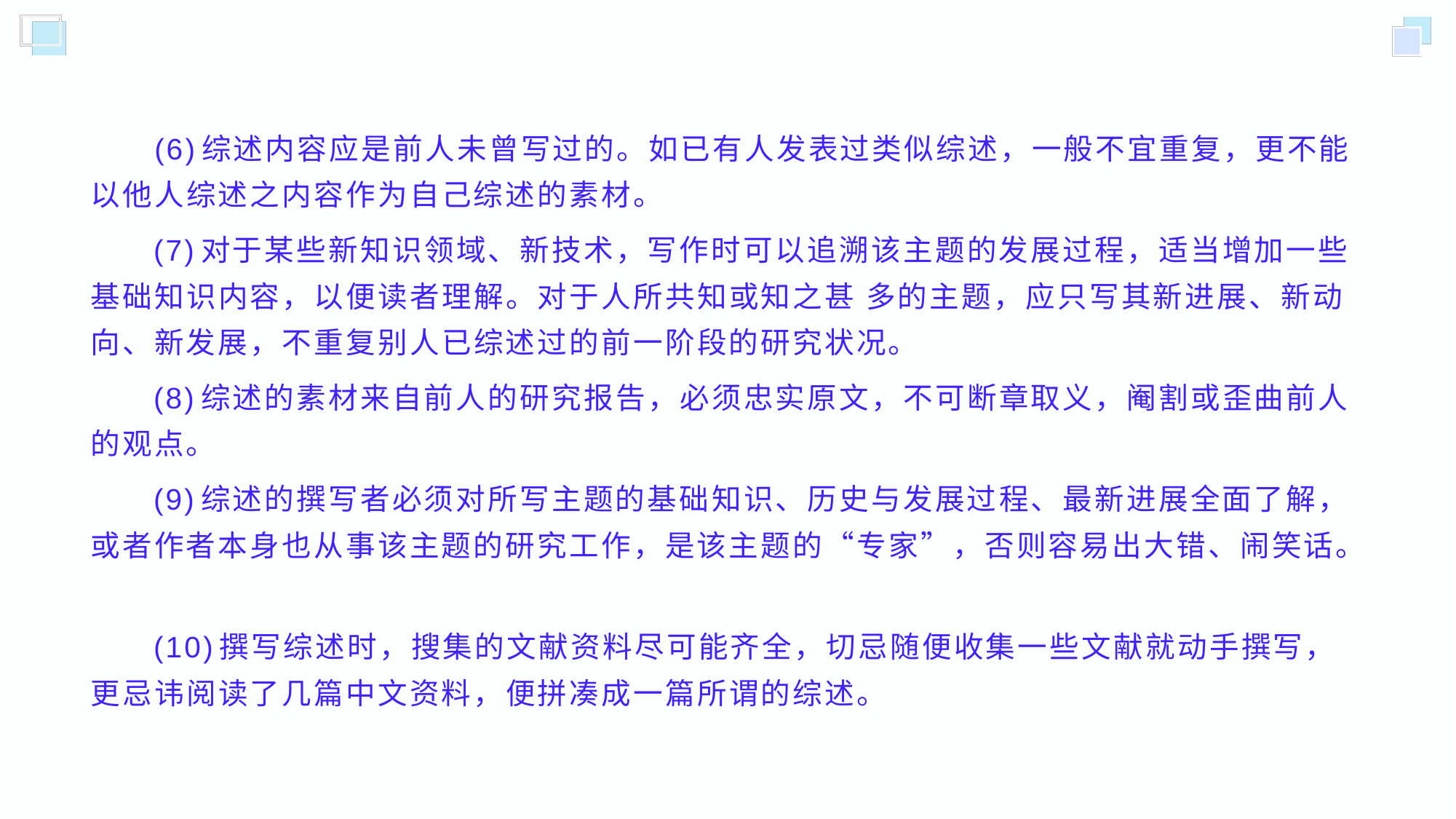

(6)综述内容应是前人未曾写过的。如已有人发表过类似综述，一般不宜重复，更不能以他人综述之内容作为自己综述的素材。
      (7)对于某些新知识领域、新技术，写作时可以追溯该主题的发展过程，适当增加一些基础知识内容，以便读者理解。对于人所共知或知之甚 多的主题，应只写其新进展、新动向、新发展，不重复别人已综述过的前一阶段的研究状况。
      (8)综述的素材来自前人的研究报告，必须忠实原文，不可断章取义，阉割或歪曲前人的观点。
      (9)综述的撰写者必须对所写主题的基础知识、历史与发展过程、最新进展全面了解，或者作者本身也从事该主题的研究工作，是该主题的“专家”，否则容易出大错、闹笑话。
      (10)撰写综述时，搜集的文献资料尽可能齐全，切忌随便收集一些文献就动手撰写，更忌讳阅读了几篇中文资料，便拼凑成一篇所谓的综述。